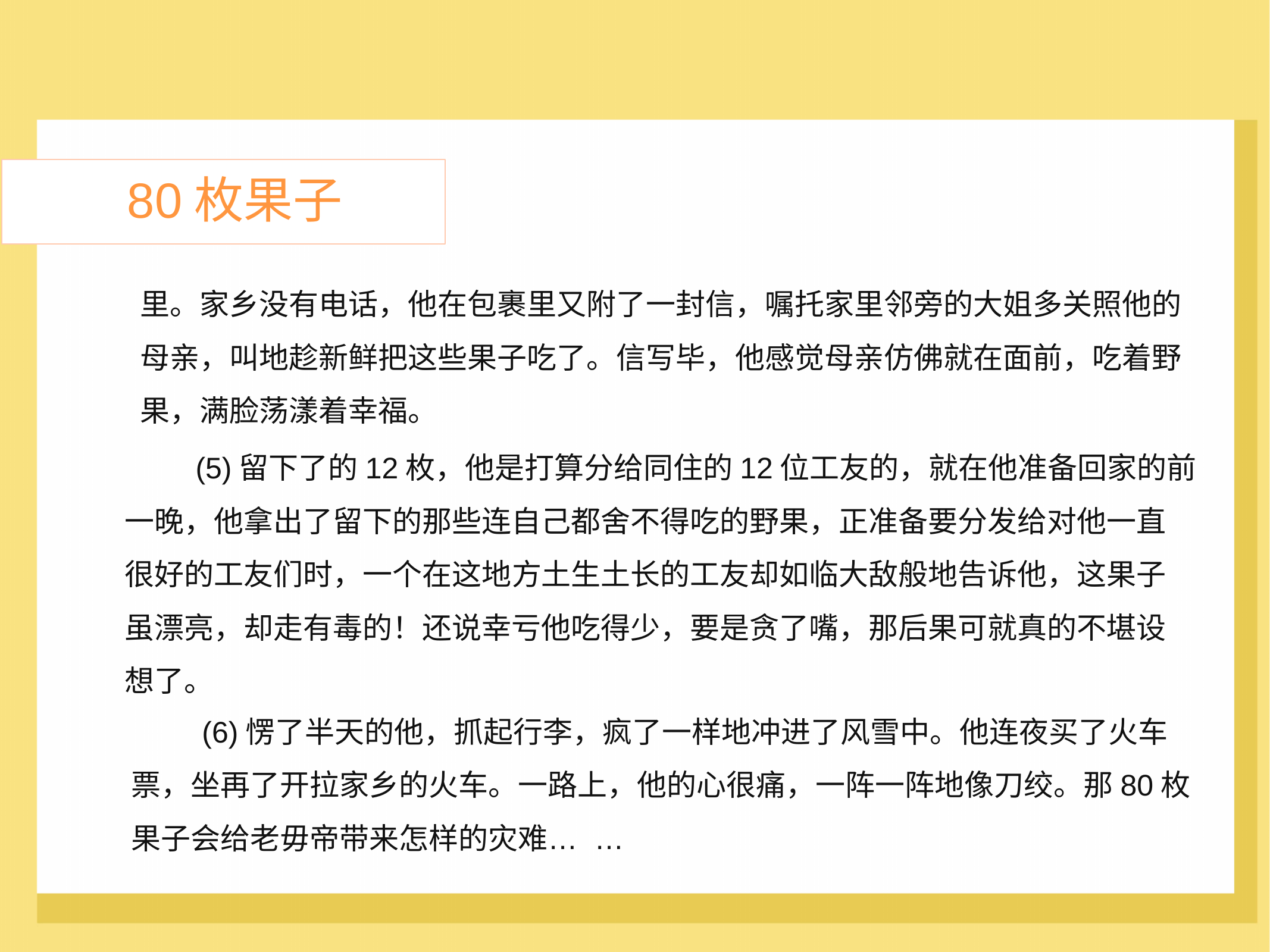

80枚果子
里。家乡没有电话，他在包裹里又附了一封信，嘱托家里邻旁的大姐多关照他的

母亲，叫地趁新鲜把这些果子吃了。信写毕，他感觉母亲仿佛就在面前，吃着野

果，满脸荡漾着幸福。
	(5)留下了的12枚，他是打算分给同住的12位工友的，就在他准备回家的前

一晚，他拿出了留下的那些连自己都舍不得吃的野果，正准备要分发给对他一直

很好的工友们时，一个在这地方土生土长的工友却如临大敌般地告诉他，这果子

虽漂亮，却走有毒的！还说幸亏他吃得少，要是贪了嘴，那后果可就真的不堪设

想了。
	(6)愣了半天的他，抓起行李，疯了一样地冲进了风雪中。他连夜买了火车

票，坐再了开拉家乡的火车。一路上，他的心很痛，一阵一阵地像刀绞。那80枚

果子会给老毋帝带来怎样的灾难…  …